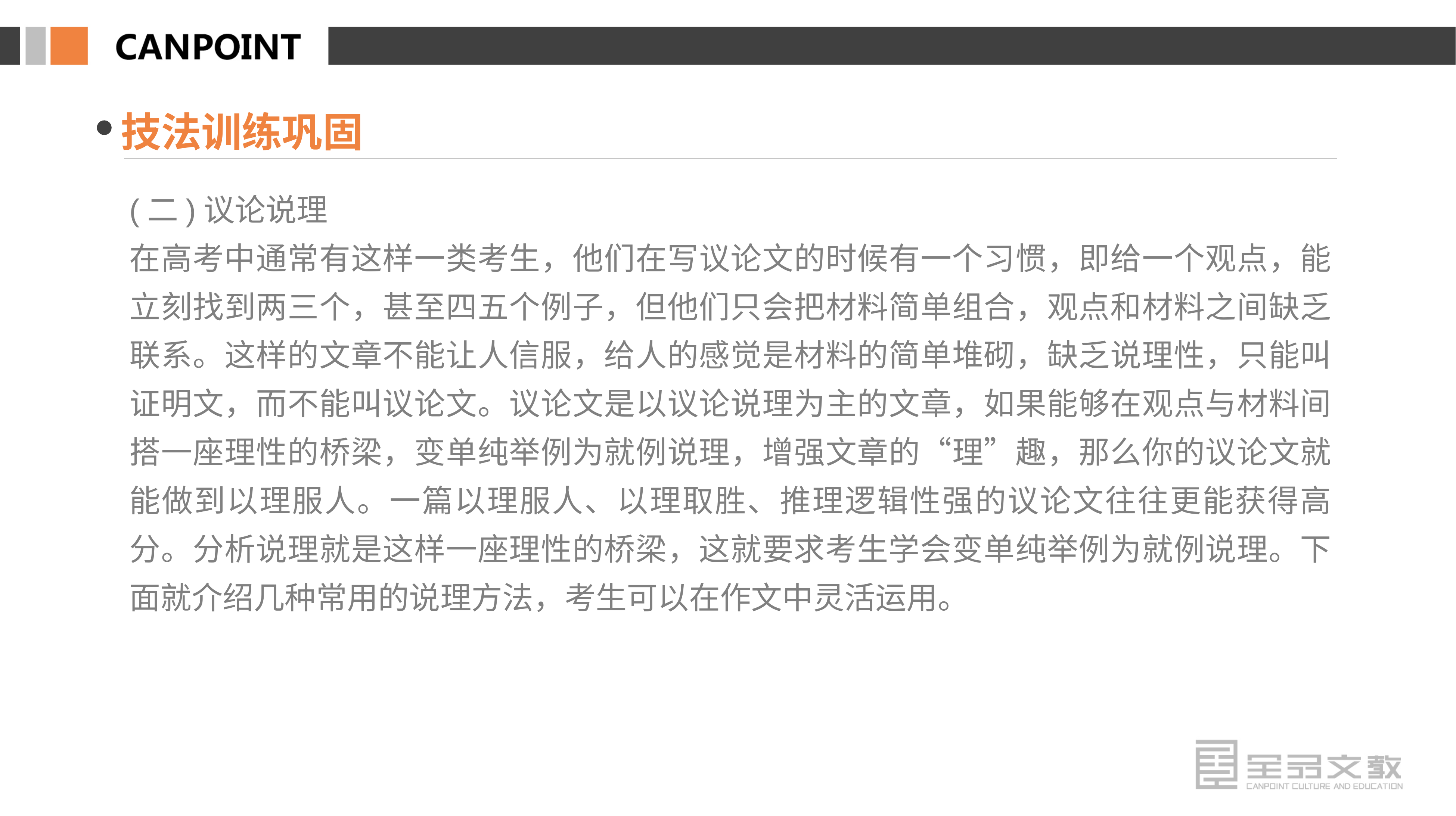

技法训练巩固

(二)议论说理
在高考中通常有这样一类考生，他们在写议论文的时候有一个习惯，即给一个观点，能立刻找到两三个，甚至四五个例子，但他们只会把材料简单组合，观点和材料之间缺乏联系。这样的文章不能让人信服，给人的感觉是材料的简单堆砌，缺乏说理性，只能叫证明文，而不能叫议论文。议论文是以议论说理为主的文章，如果能够在观点与材料间搭一座理性的桥梁，变单纯举例为就例说理，增强文章的“理”趣，那么你的议论文就能做到以理服人。一篇以理服人、以理取胜、推理逻辑性强的议论文往往更能获得高分。分析说理就是这样一座理性的桥梁，这就要求考生学会变单纯举例为就例说理。下面就介绍几种常用的说理方法，考生可以在作文中灵活运用。